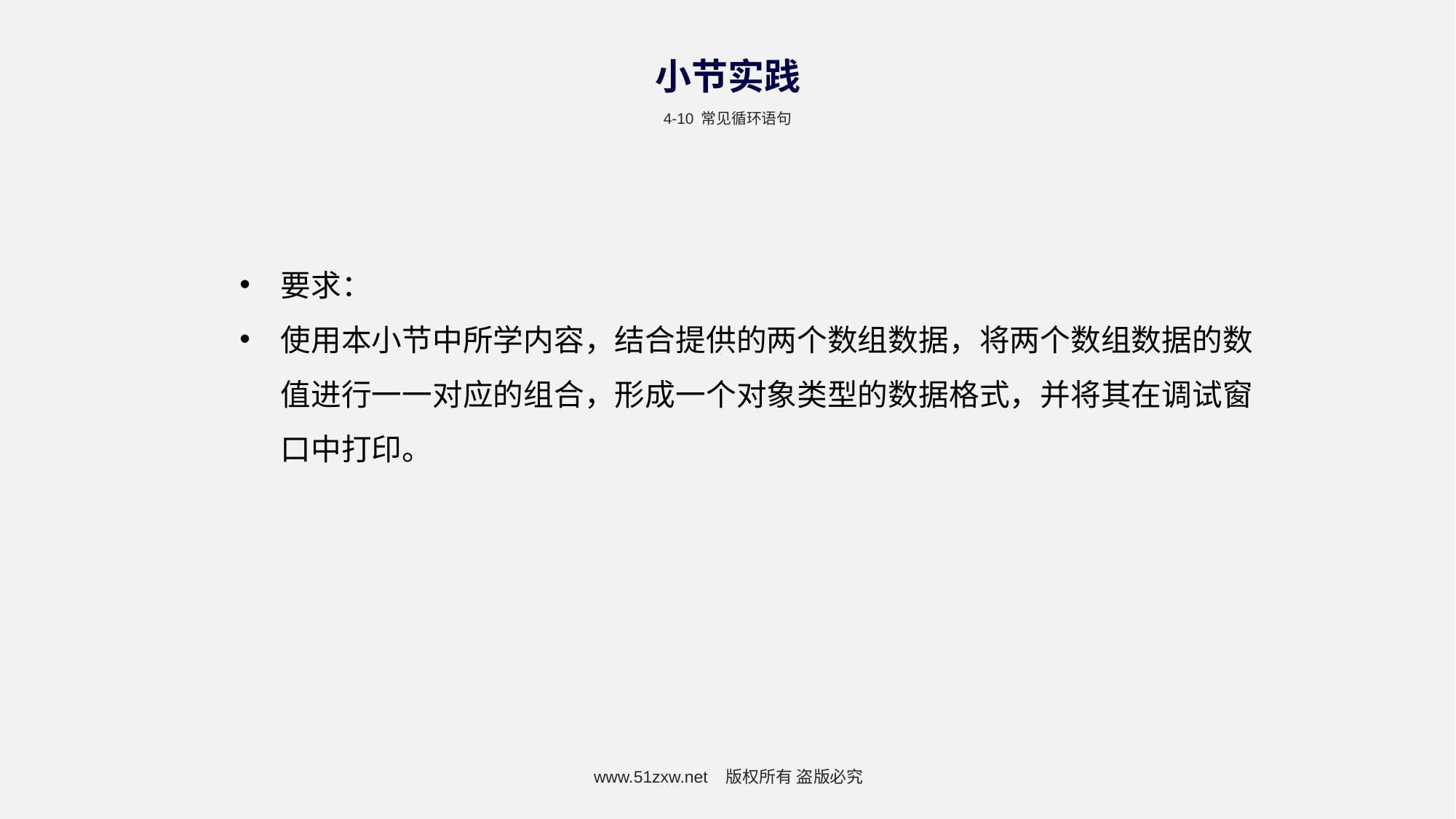

小节实践
4-10 常见循环语句
要求：
使用本小节中所学内容，结合提供的两个数组数据，将两个数组数据的数值进行一一对应的组合，形成一个对象类型的数据格式，并将其在调试窗口中打印。
www.51zxw.net   版权所有 盗版必究